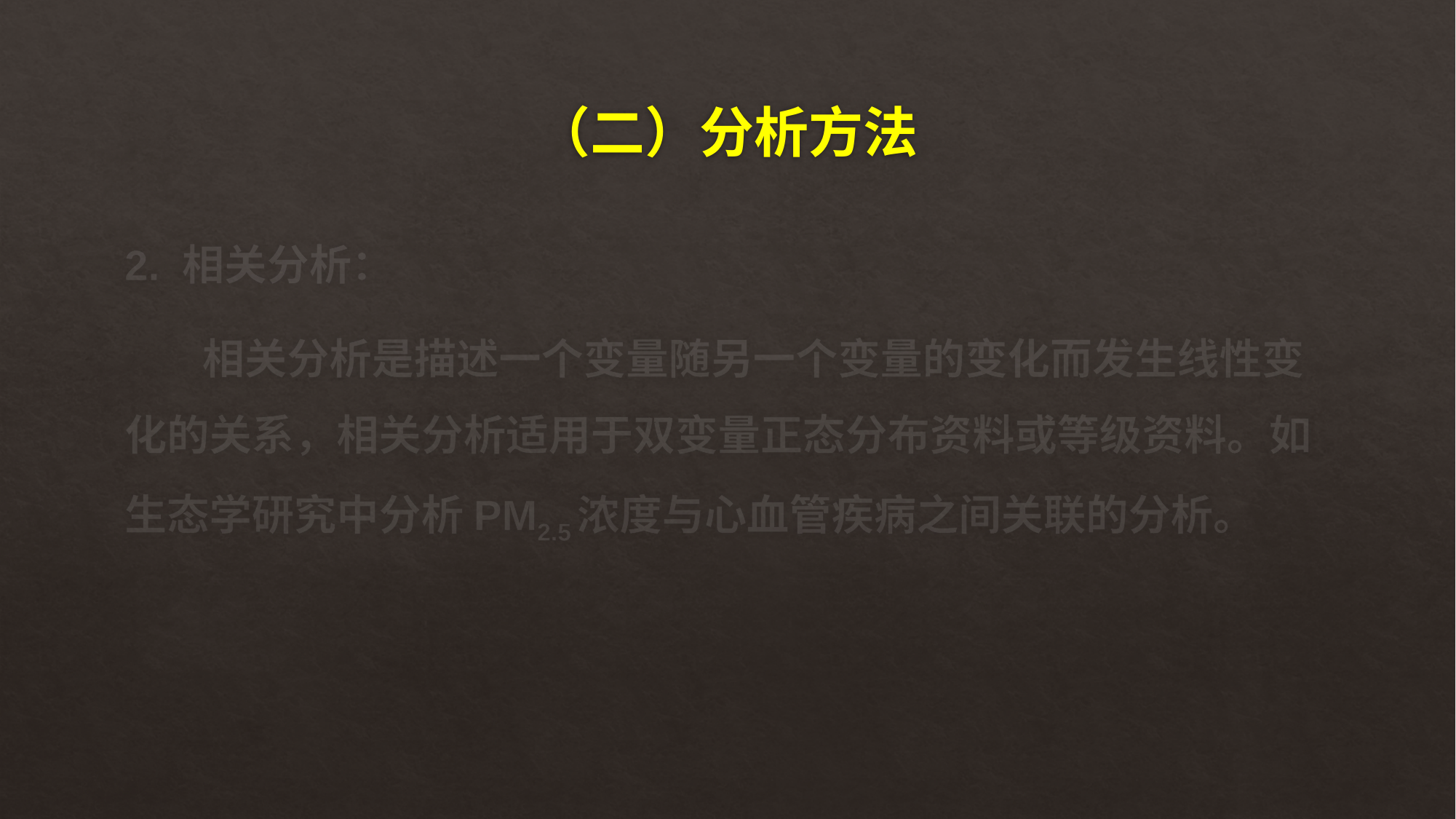

# （二）分析方法
2. 相关分析：
       相关分析是描述一个变量随另一个变量的变化而发生线性变化的关系，相关分析适用于双变量正态分布资料或等级资料。如生态学研究中分析PM2.5浓度与心血管疾病之间关联的分析。